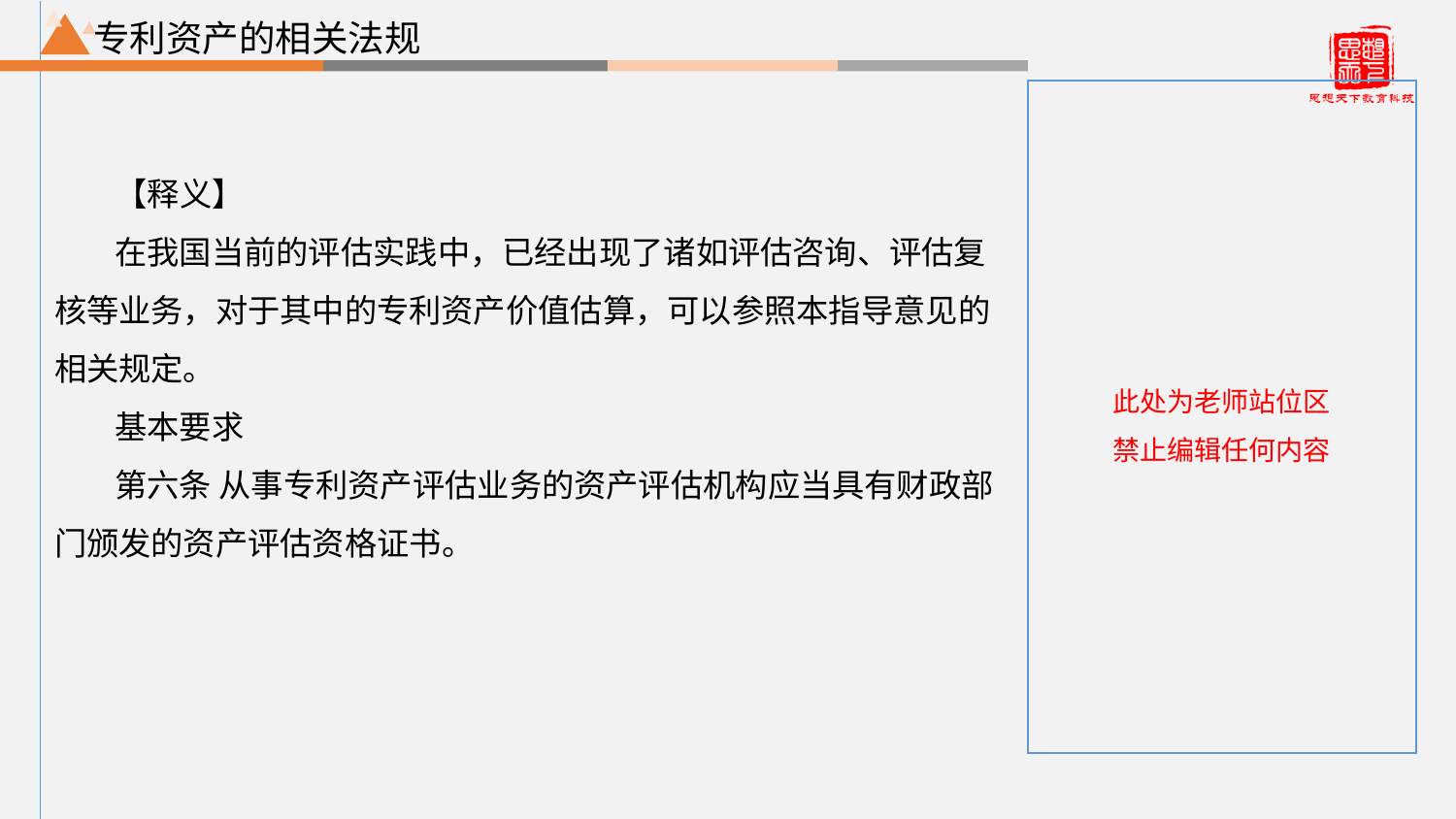

专利资产的相关法规
【释义】
在我国当前的评估实践中，已经出现了诸如评估咨询、评估复核等业务，对于其中的专利资产价值估算，可以参照本指导意见的相关规定。
基本要求
第六条 从事专利资产评估业务的资产评估机构应当具有财政部门颁发的资产评估资格证书。

59